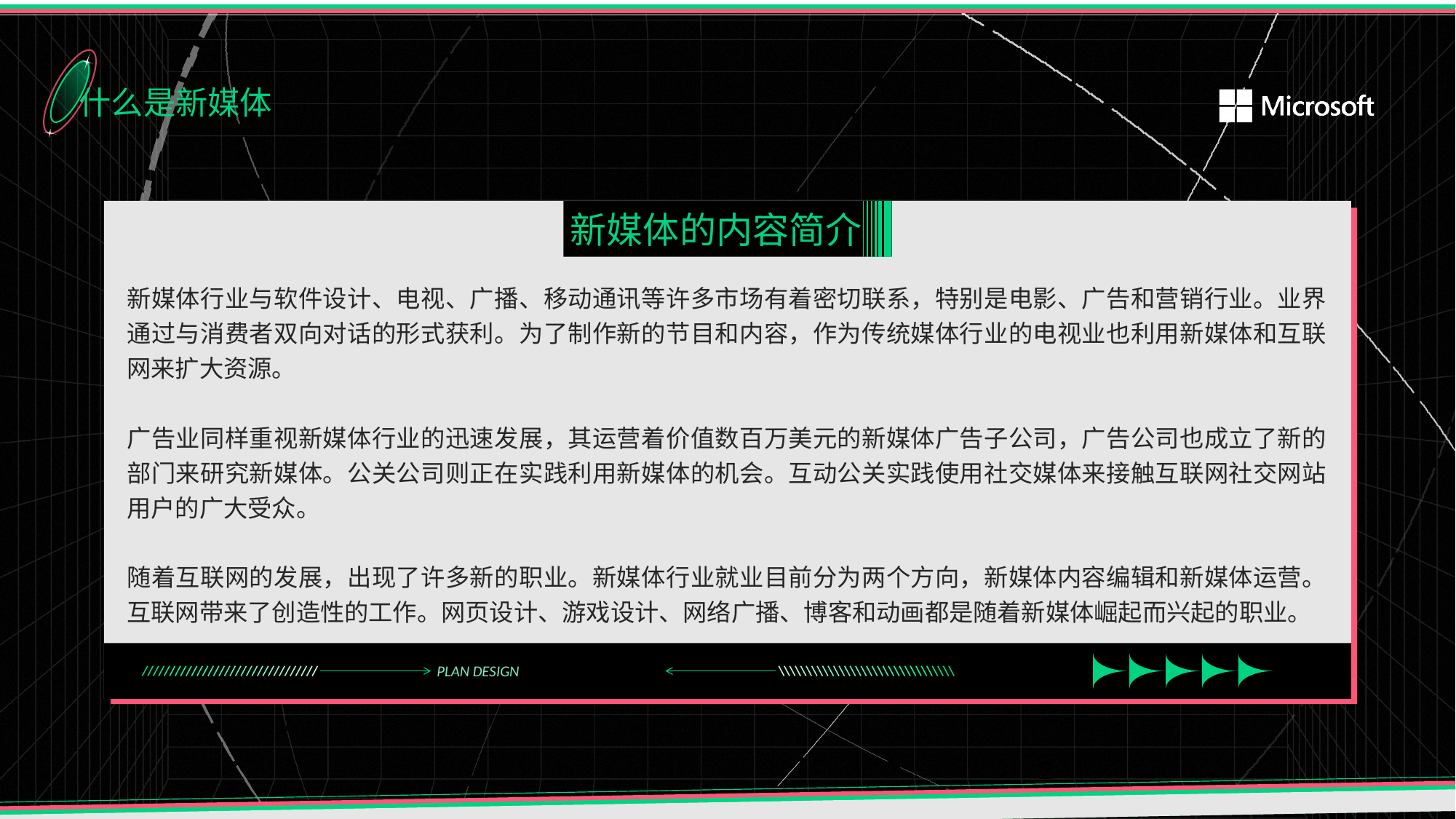

什么是新媒体

新媒体的内容简介

新媒体行业与软件设计、电视、广播、移动通讯等许多市场有着密切联系，特别是电影、广告和营销行业。业界通过与消费者双向对话的形式获利。为了制作新的节目和内容，作为传统媒体行业的电视业也利用新媒体和互联网来扩大资源。

广告业同样重视新媒体行业的迅速发展，其运营着价值数百万美元的新媒体广告子公司，广告公司也成立了新的部门来研究新媒体。公关公司则正在实践利用新媒体的机会。互动公关实践使用社交媒体来接触互联网社交网站用户的广大受众。

随着互联网的发展，出现了许多新的职业。新媒体行业就业目前分为两个方向，新媒体内容编辑和新媒体运营。互联网带来了创造性的工作。网页设计、游戏设计、网络广播、博客和动画都是随着新媒体崛起而兴起的职业。

PLAN DESIGN
2